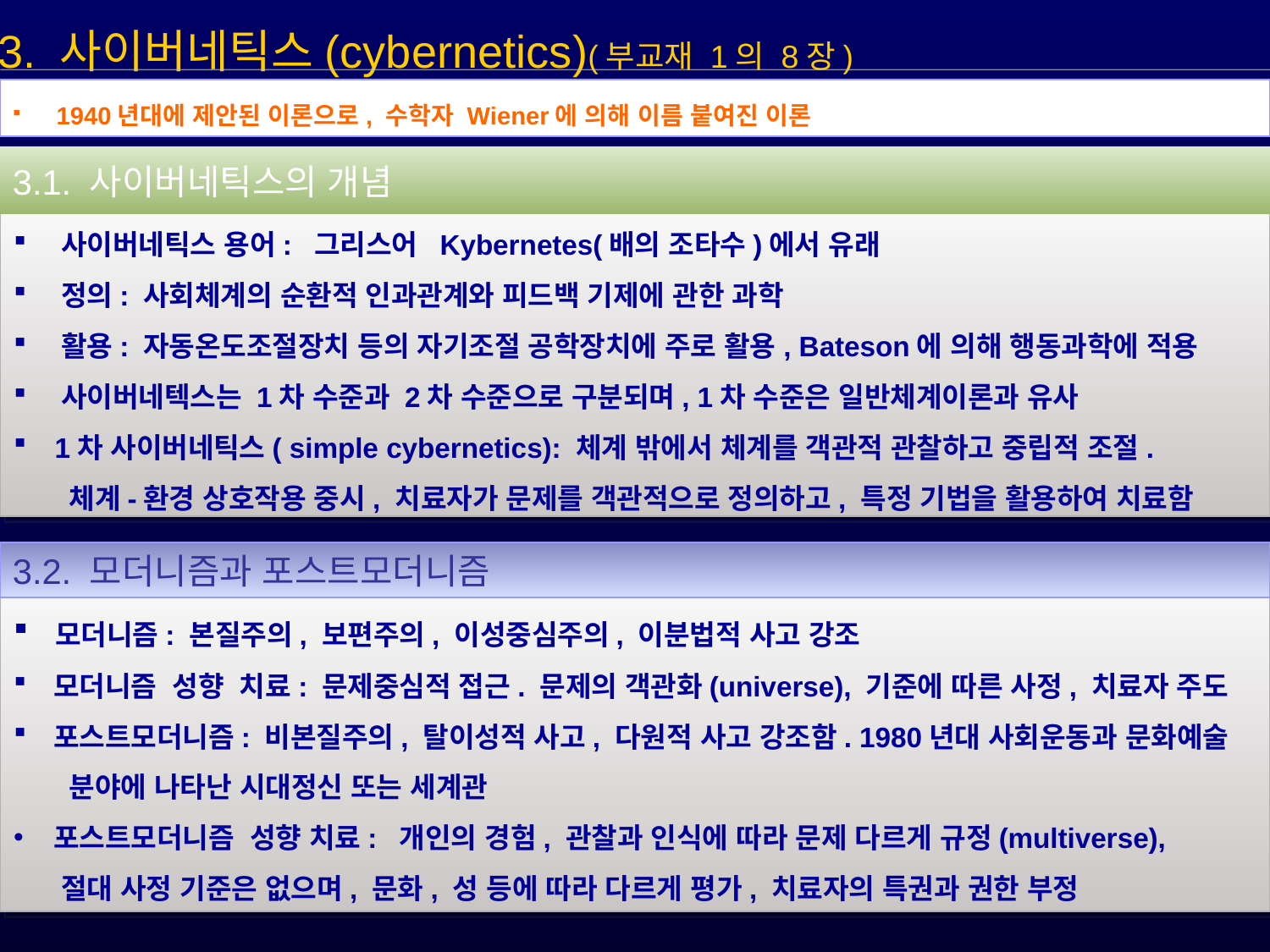

3. 사이버네틱스(cybernetics)(부교재 1의 8장)

  1940년대에 제안된 이론으로, 수학자 Wiener에 의해 이름 붙여진 이론
3.1. 사이버네틱스의 개념

  사이버네틱스 용어:  그리스어  Kybernetes(배의 조타수)에서 유래
  정의: 사회체계의 순환적 인과관계와 피드백 기제에 관한 과학
  활용: 자동온도조절장치 등의 자기조절 공학장치에 주로 활용, Bateson에 의해 행동과학에 적용
  사이버네텍스는 1차 수준과 2차 수준으로 구분되며, 1차 수준은 일반체계이론과 유사
  1차 사이버네틱스( simple cybernetics): 체계 밖에서 체계를 객관적 관찰하고 중립적 조절.
   체계-환경 상호작용 중시, 치료자가 문제를 객관적으로 정의하고, 특정 기법을 활용하여 치료함
3.2. 모더니즘과 포스트모더니즘

 모더니즘: 본질주의, 보편주의, 이성중심주의, 이분법적 사고 강조
 모더니즘  성향  치료: 문제중심적 접근. 문제의 객관화(universe), 기준에 따른 사정, 치료자 주도
 포스트모더니즘: 비본질주의, 탈이성적 사고, 다원적 사고 강조함. 1980년대 사회운동과 문화예술
   분야에 나타난 시대정신 또는 세계관
 포스트모더니즘  성향 치료:  개인의 경험, 관찰과 인식에 따라 문제 다르게 규정(multiverse),
  절대 사정 기준은 없으며, 문화, 성 등에 따라 다르게 평가, 치료자의 특권과 권한 부정